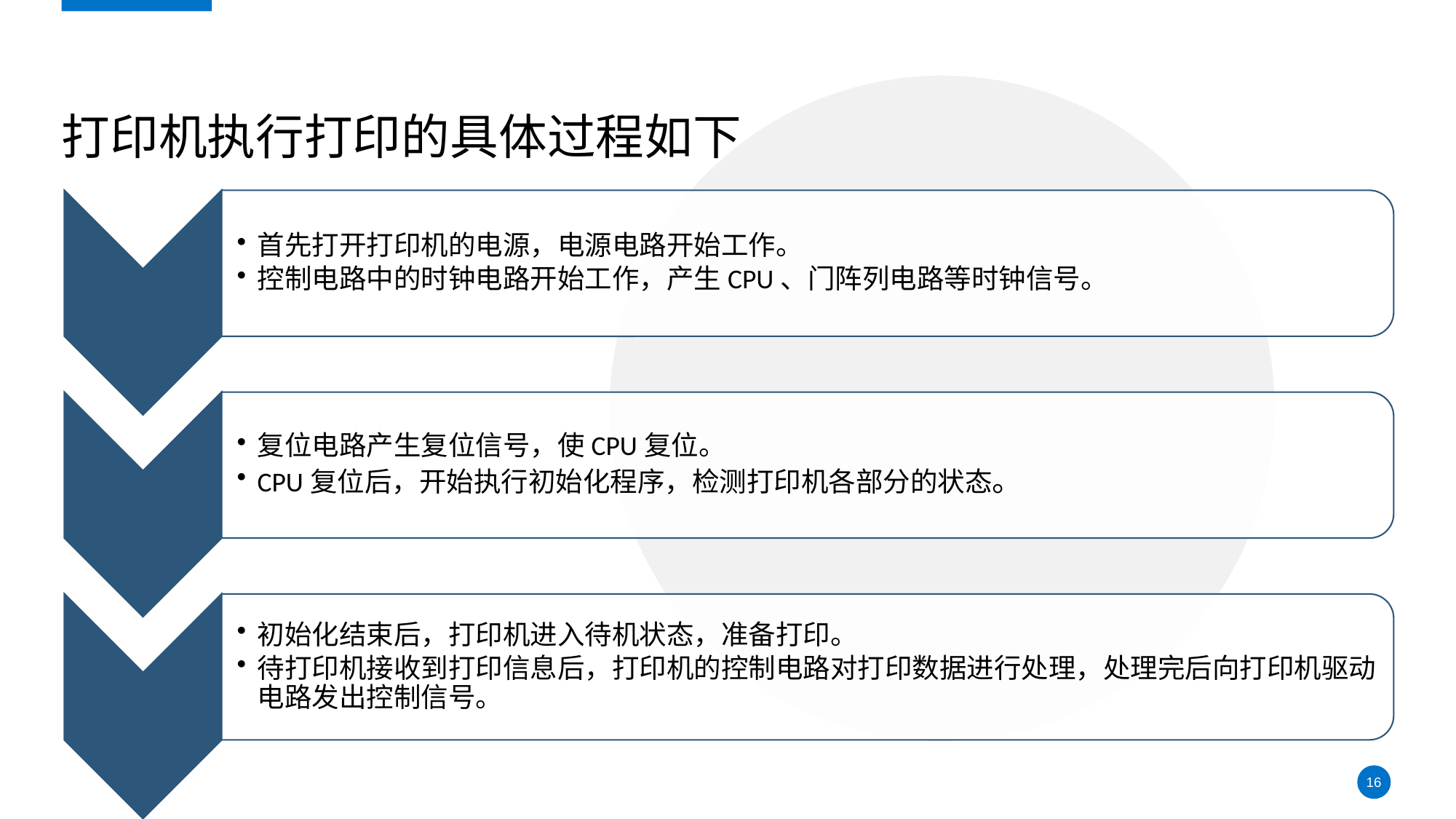

# 打印机执行打印的具体过程如下

首先打开打印机的电源，电源电路开始工作。
控制电路中的时钟电路开始工作，产生CPU、门阵列电路等时钟信号。

复位电路产生复位信号，使CPU复位。
CPU复位后，开始执行初始化程序，检测打印机各部分的状态。

初始化结束后，打印机进入待机状态，准备打印。
待打印机接收到打印信息后，打印机的控制电路对打印数据进行处理，处理完后向打印机驱动电路发出控制信号。
16